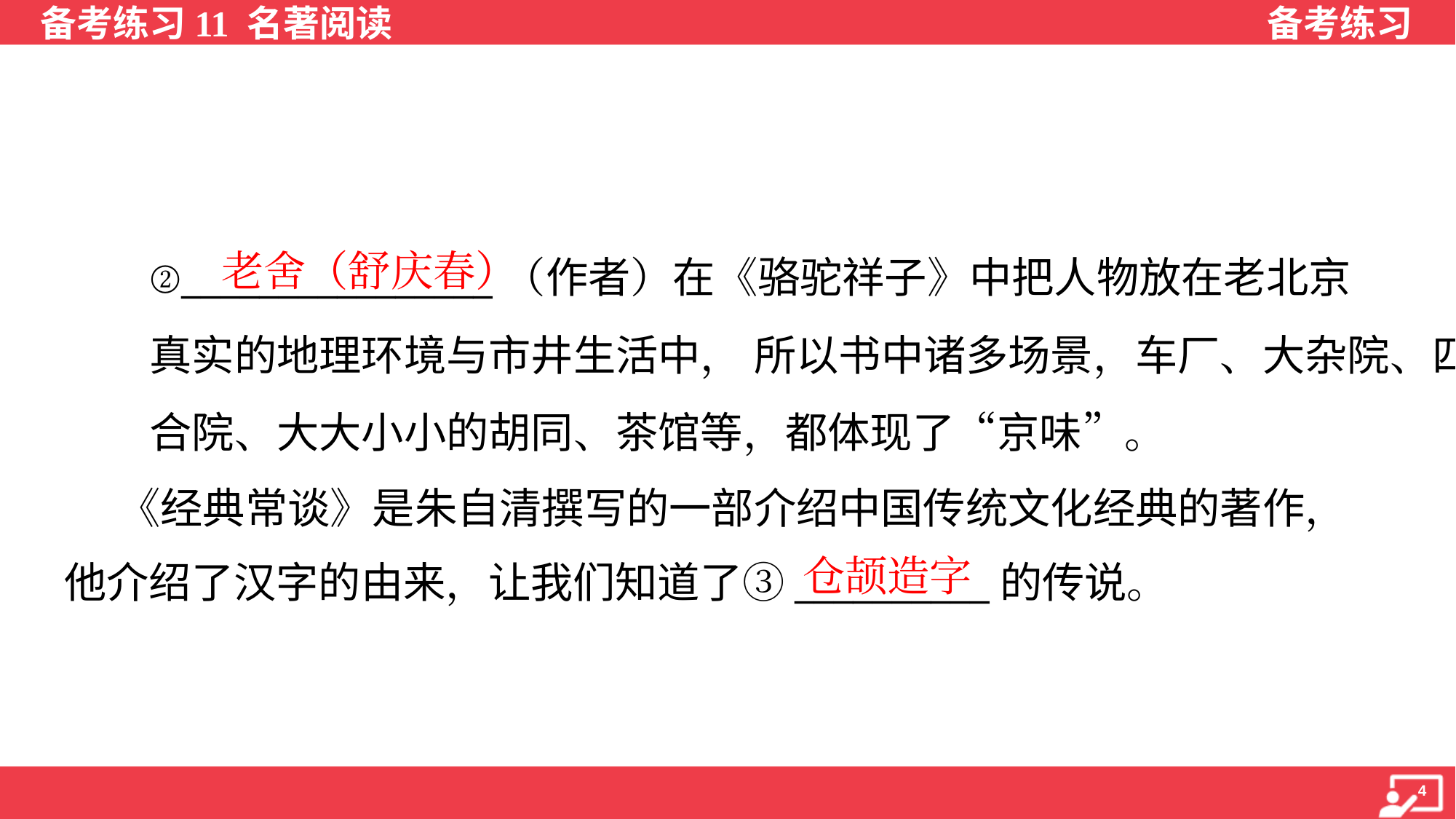

老舍（舒庆春）
②________________（作者）在《骆驼祥子》中把人物放在老北京
真实的地理环境与市井生活中， 所以书中诸多场景，车厂、大杂院、四
合院、大大小小的胡同、茶馆等，都体现了“京味”。
    《经典常谈》是朱自清撰写的一部介绍中国传统文化经典的著作，
他介绍了汉字的由来，让我们知道了③__________的传说。
仓颉造字